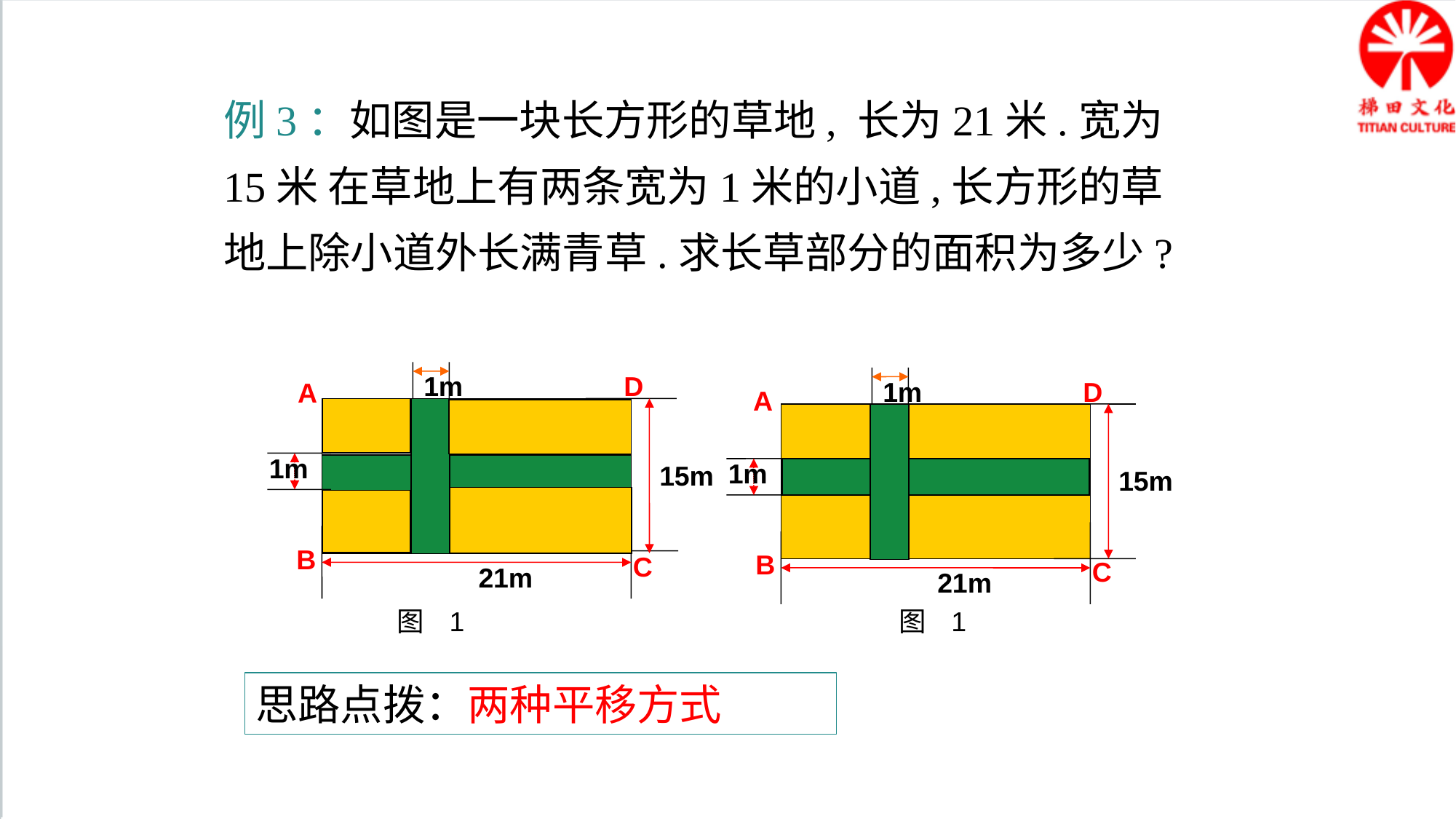

例3：如图是一块长方形的草地, 长为21米.宽为15米 在草地上有两条宽为1米的小道,长方形的草地上除小道外长满青草.求长草部分的面积为多少?

1m
D

1m
D
A

A

1m
1m

15m

15m

B
B
C
C

21m

21m

图   1
图   1
思路点拨：两种平移方式